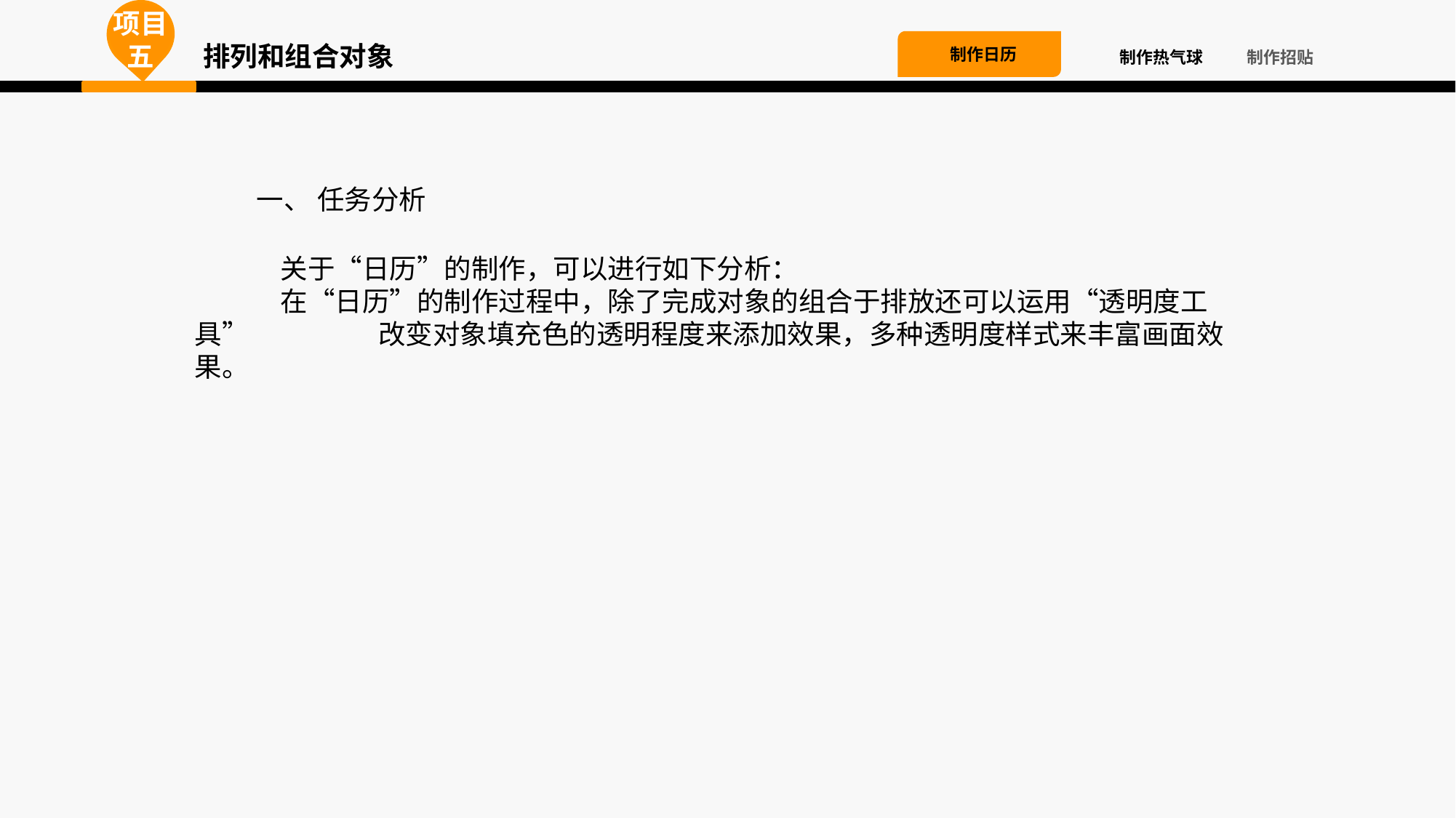

项目五

排列和组合对象
制作日历

制作热气球
制作招贴
         一、 任务分析
关于“日历”的制作，可以进行如下分析：
在“日历”的制作过程中，除了完成对象的组合于排放还可以运用“透明度工具”                     改变对象填充色的透明程度来添加效果，多种透明度样式来丰富画面效果。